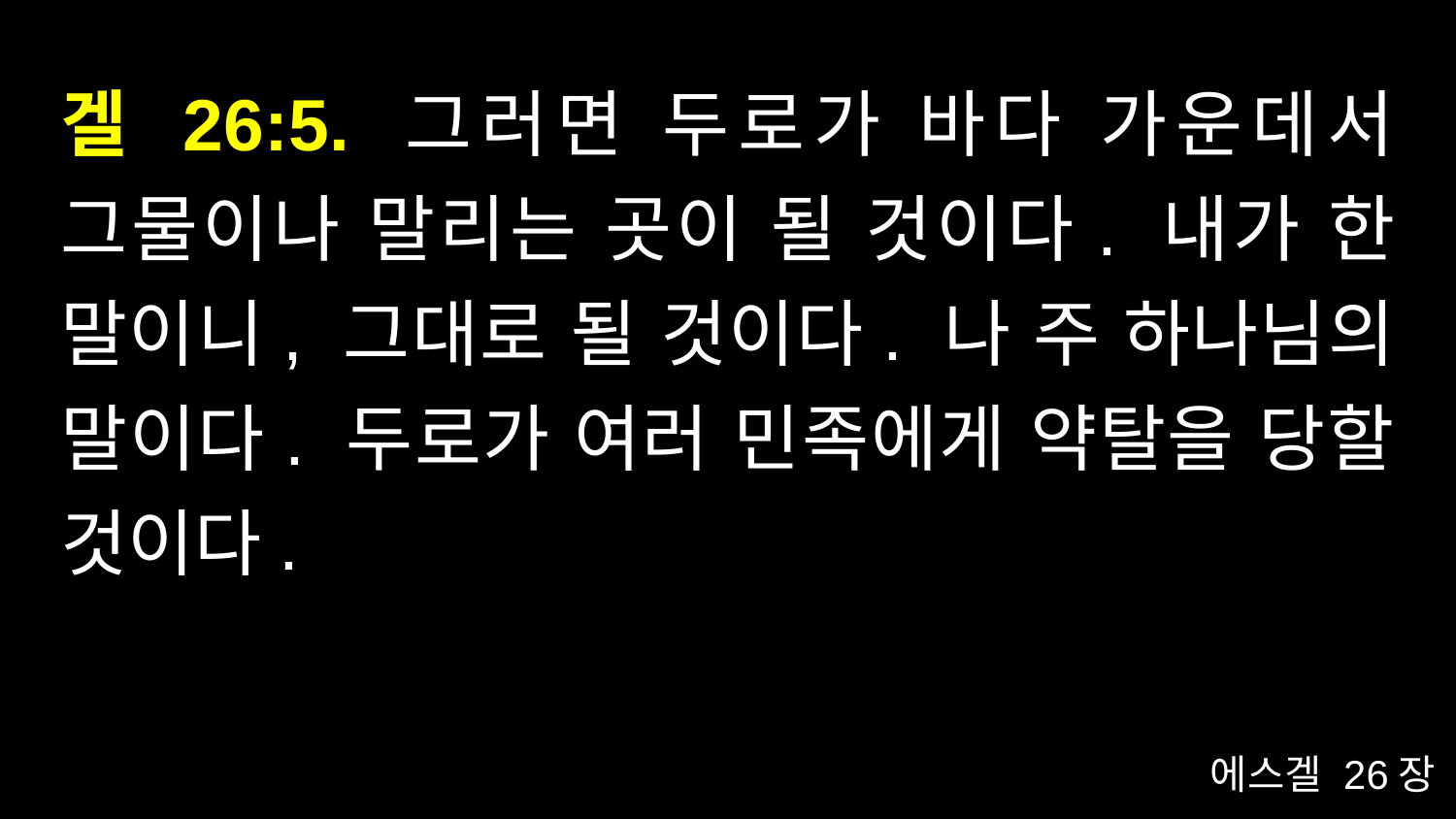

# 겔 26:5. 그러면 두로가 바다 가운데서 그물이나 말리는 곳이 될 것이다. 내가 한 말이니, 그대로 될 것이다. 나 주 하나님의 말이다. 두로가 여러 민족에게 약탈을 당할 것이다.
에스겔 26장